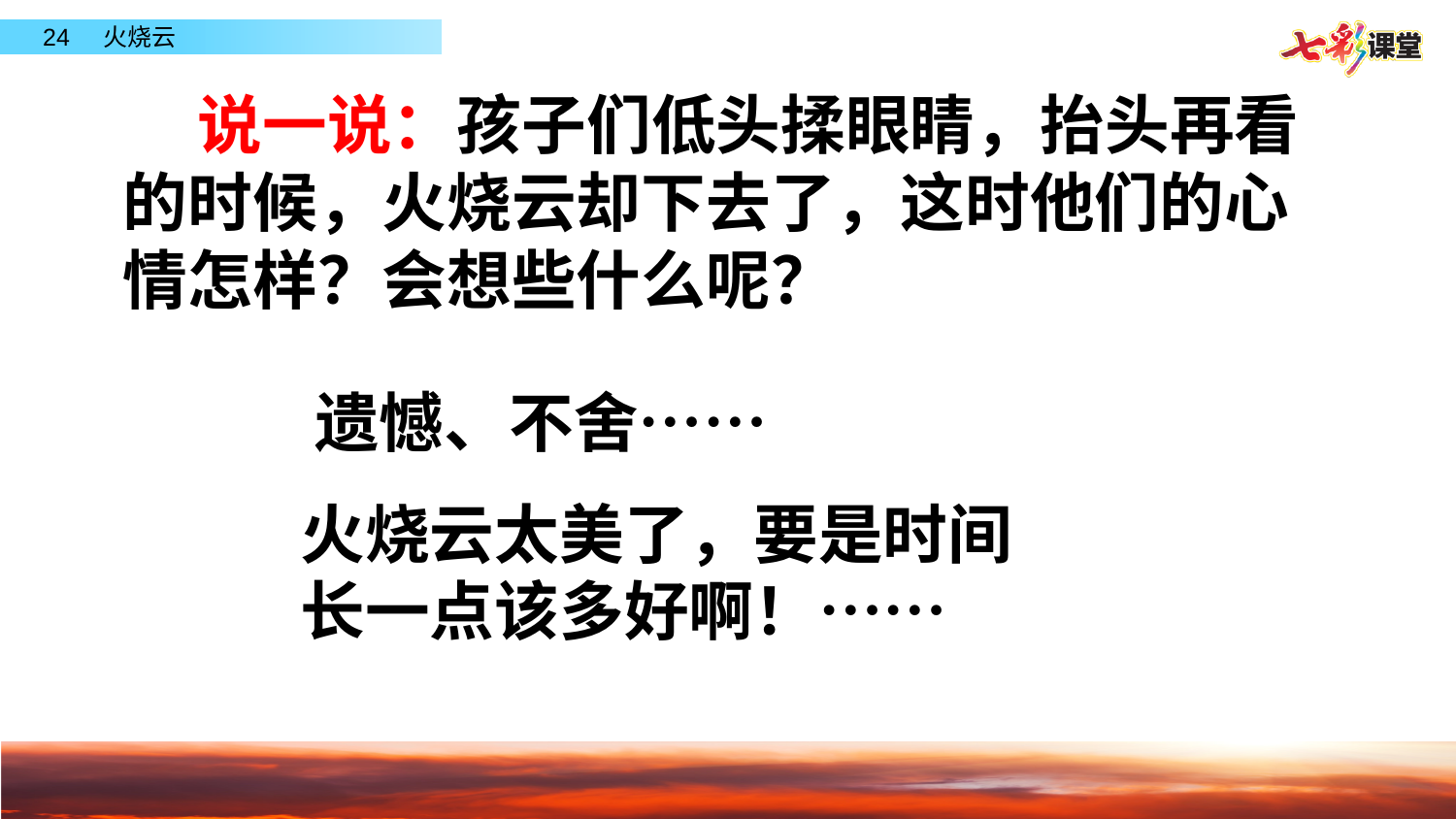

说一说：孩子们低头揉眼睛，抬头再看的时候，火烧云却下去了，这时他们的心情怎样？会想些什么呢？
遗憾、不舍……
火烧云太美了，要是时间长一点该多好啊！……